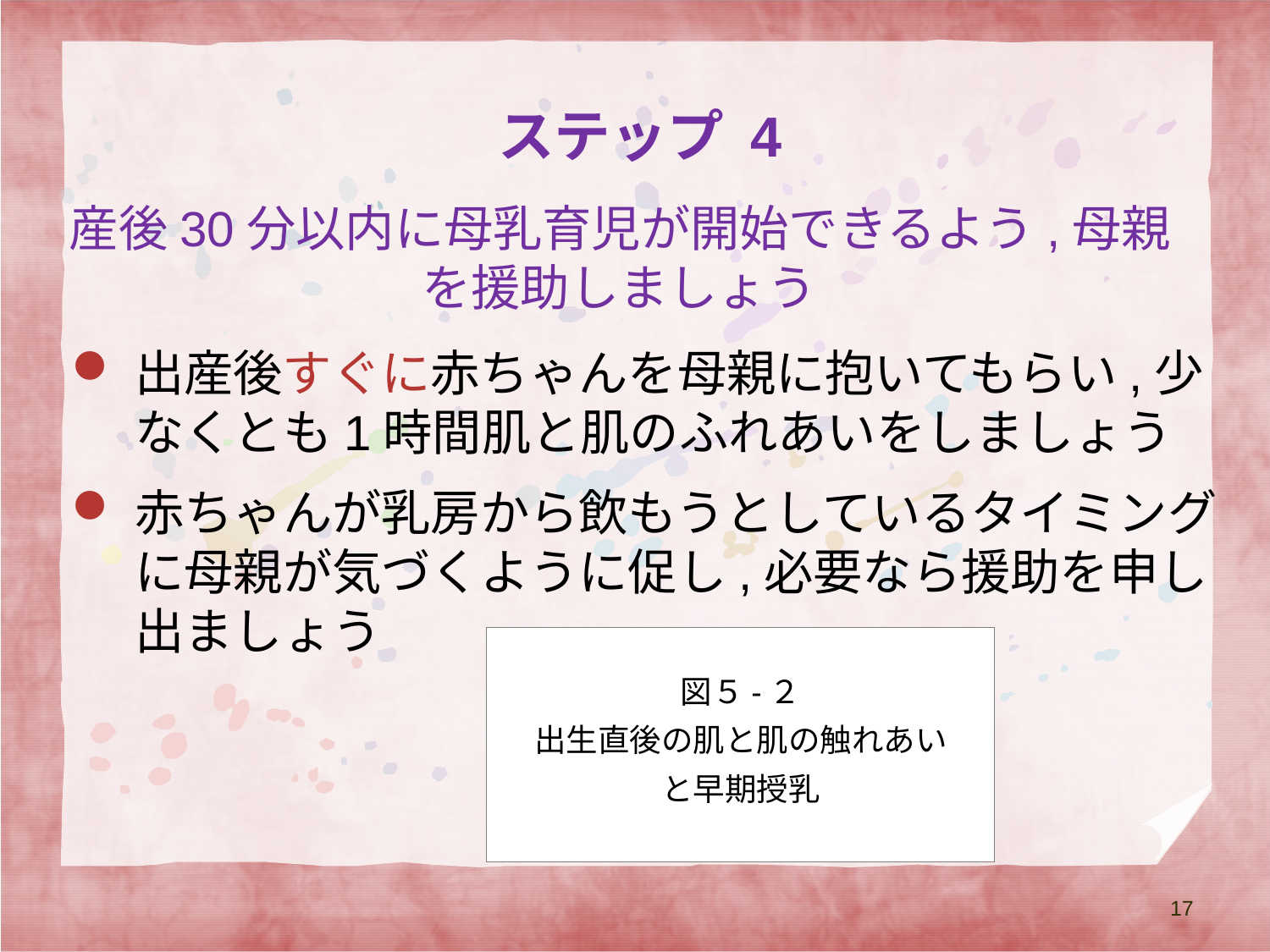

# ステップ 4
　産後30分以内に母乳育児が開始できるよう,母親を援助しましょう

出産後すぐに赤ちゃんを母親に抱いてもらい,少なくとも1時間肌と肌のふれあいをしましょう
赤ちゃんが乳房から飲もうとしているタイミングに母親が気づくように促し,必要なら援助を申し出ましょう

図５-２
出生直後の肌と肌の触れあい
と早期授乳

17